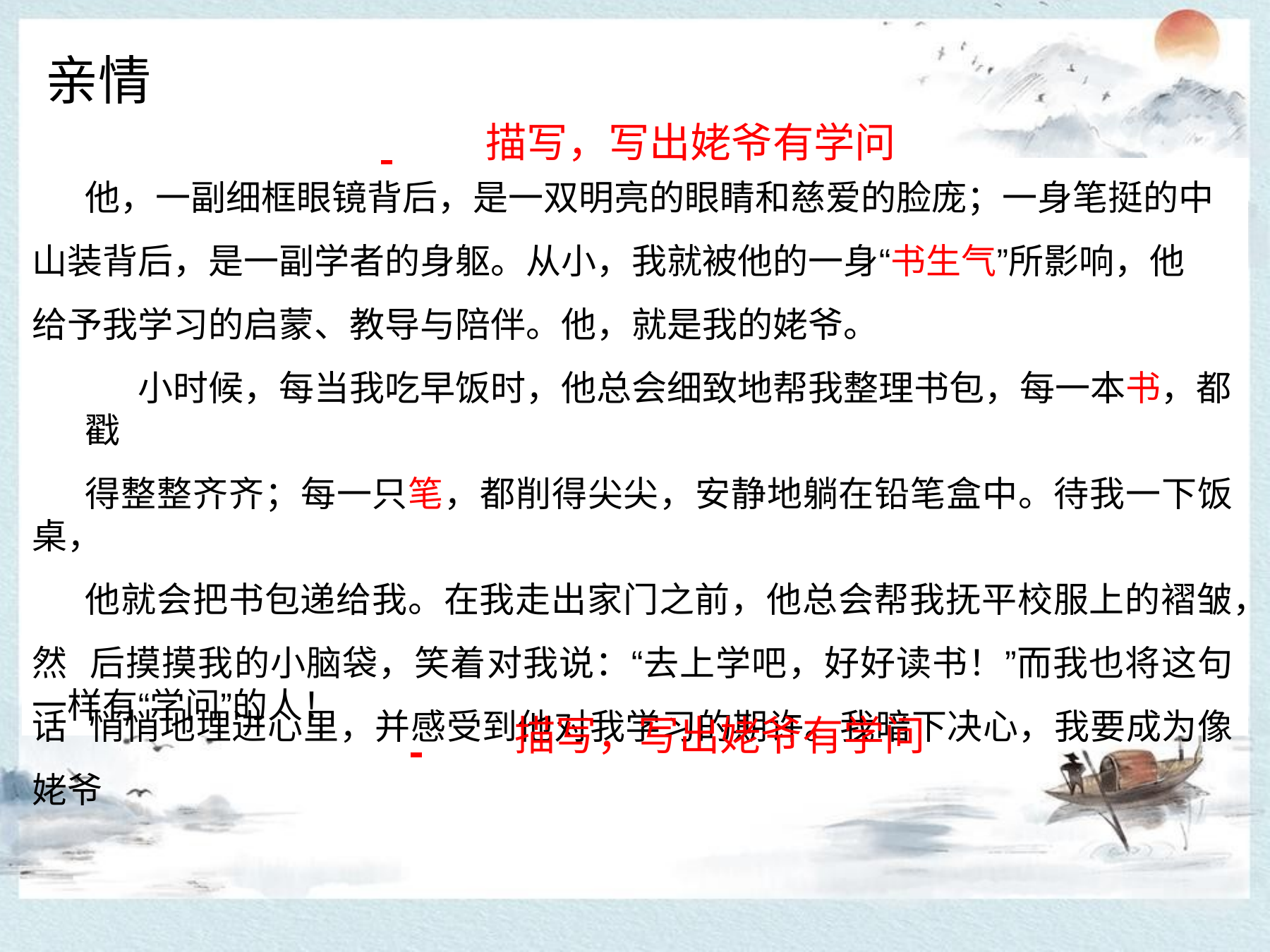

亲情
# 描写，写出姥爷有学问
他，一副细框眼镜背后，是一双明亮的眼睛和慈爱的脸庞；一身笔挺的中  山装背后，是一副学者的身躯。从小，我就被他的一身“书生气”所影响，他  给予我学习的启蒙、教导与陪伴。他，就是我的姥爷。
小时候，每当我吃早饭时，他总会细致地帮我整理书包，每一本书，都戳
得整整齐齐；每一只笔，都削得尖尖，安静地躺在铅笔盒中。待我一下饭桌，
他就会把书包递给我。在我走出家门之前，他总会帮我抚平校服上的褶皱，然  后摸摸我的小脑袋，笑着对我说：“去上学吧，好好读书！”而我也将这句话  悄悄地埋进心里，并感受到他对我学习的期许。我暗下决心，我要成为像姥爷

一样有“学问”的人！
 	描写，写出姥爷有学问